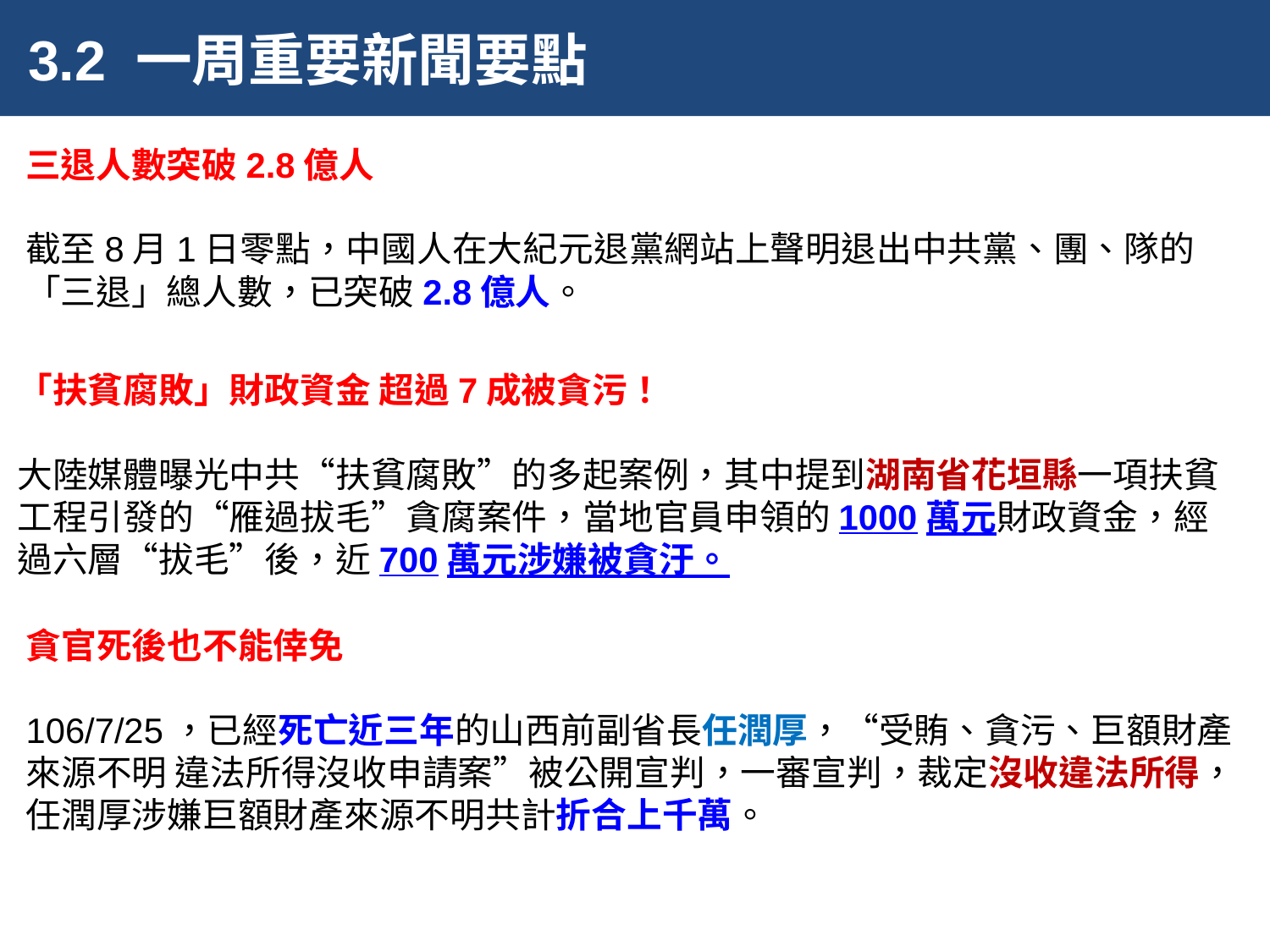

3.2 一周重要新聞要點
三退人數突破2.8億人

截至8月1日零點，中國人在大紀元退黨網站上聲明退出中共黨、團、隊的「三退」總人數，已突破2.8億人。
「扶貧腐敗」財政資金 超過7成被貪污！

大陸媒體曝光中共“扶貧腐敗”的多起案例，其中提到湖南省花垣縣一項扶貧工程引發的“雁過拔毛”貪腐案件，當地官員申領的1000萬元財政資金，經過六層“拔毛”後，近700萬元涉嫌被貪汙。

貪官死後也不能倖免

106/7/25，已經死亡近三年的山西前副省長任潤厚，“受賄、貪污、巨額財產來源不明 違法所得沒收申請案”被公開宣判，一審宣判，裁定沒收違法所得，任潤厚涉嫌巨額財產來源不明共計折合上千萬。